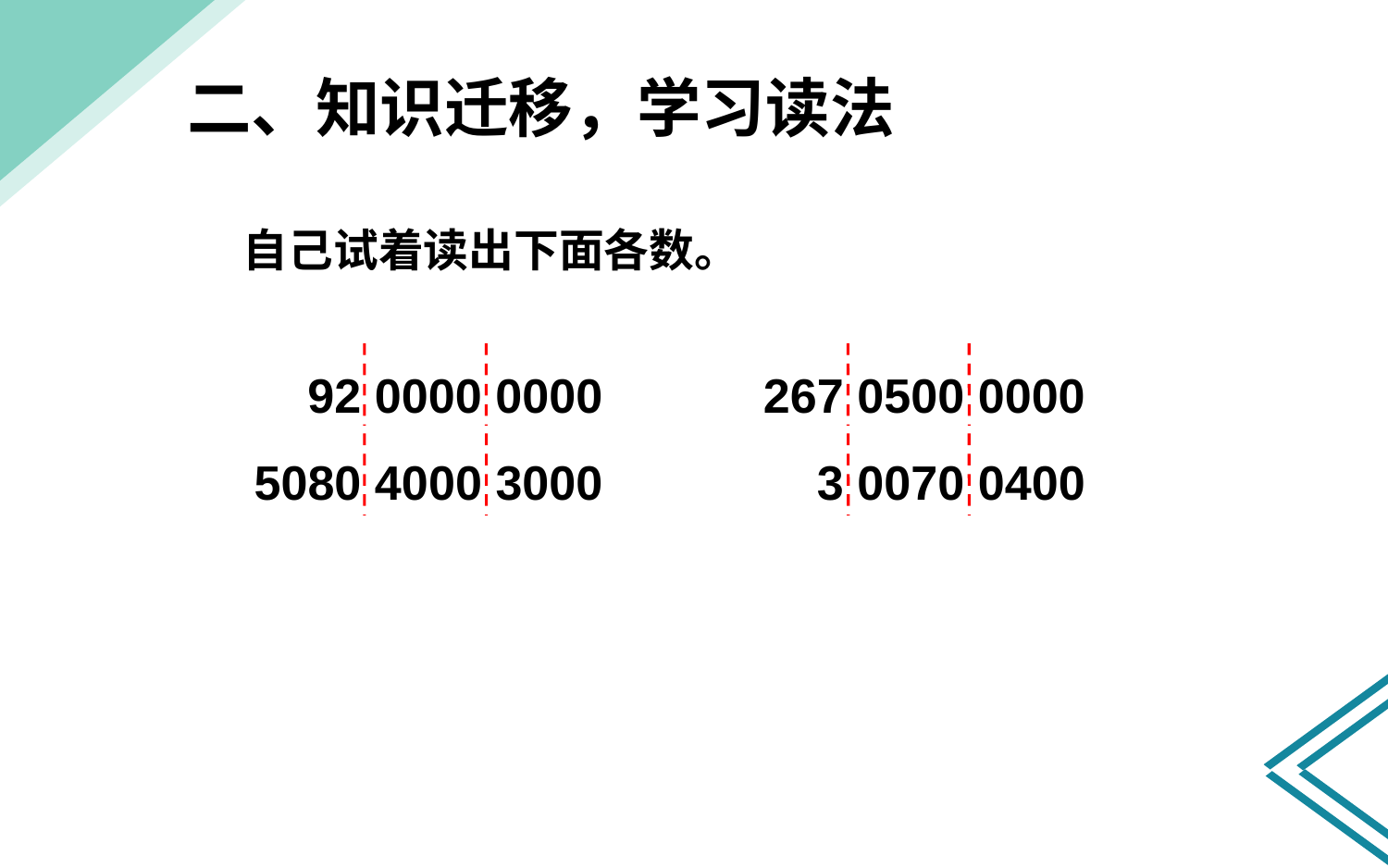

二、知识迁移，学习读法
自己试着读出下面各数。
    92 0000 0000            267 0500 0000
5080 4000 3000                3 0070 0400